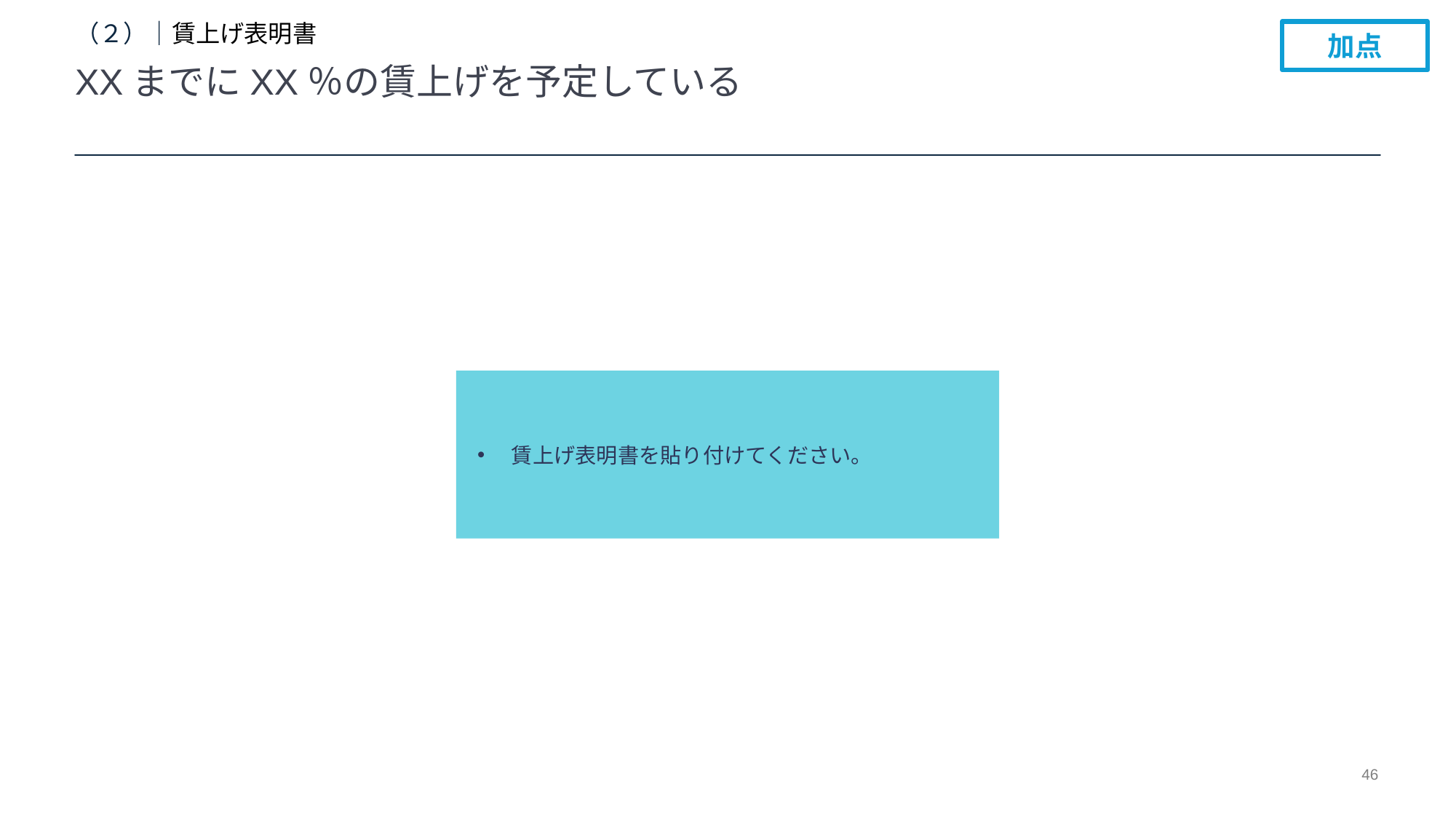

# （２）｜賃上げ表明書
加点
XXまでにXX％の賃上げを予定している
賃上げ表明書を貼り付けてください。